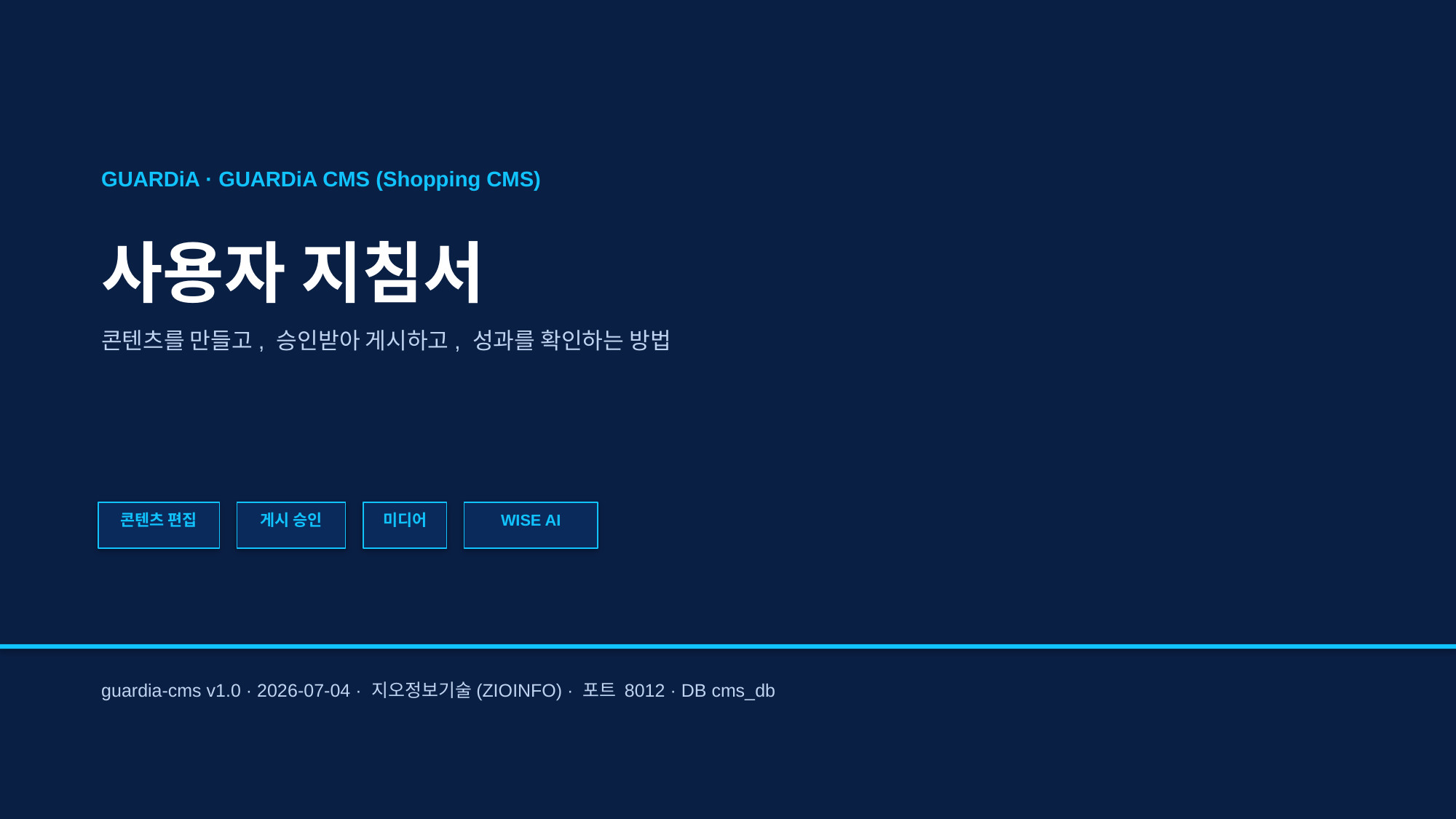

GUARDiA · GUARDiA CMS (Shopping CMS)
사용자 지침서
콘텐츠를 만들고, 승인받아 게시하고, 성과를 확인하는 방법

콘텐츠 편집
게시 승인
미디어
WISE AI

guardia-cms v1.0 · 2026-07-04 · 지오정보기술(ZIOINFO) · 포트 8012 · DB cms_db